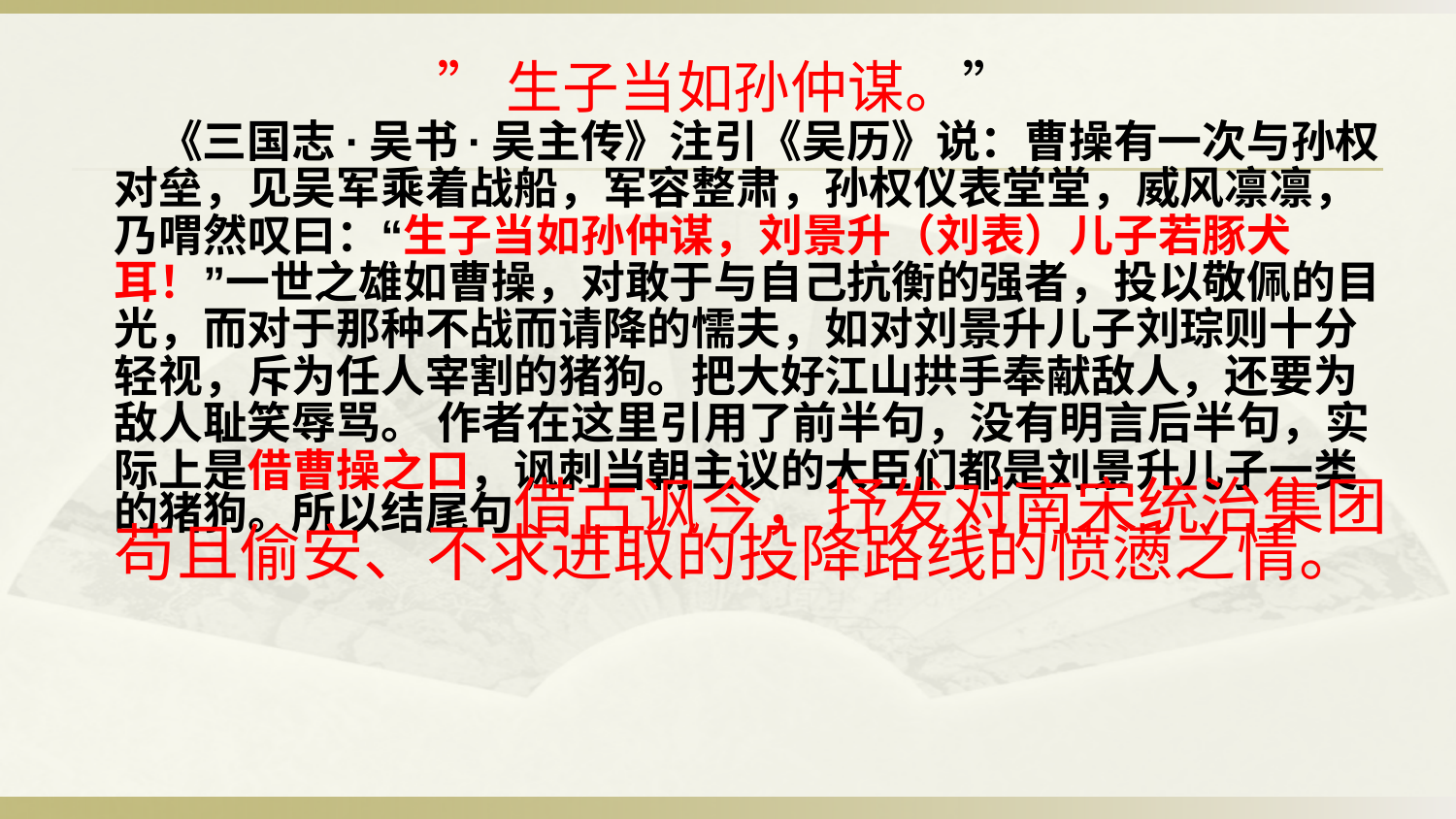

”生子当如孙仲谋。”
        《三国志·吴书·吴主传》注引《吴历》说：曹操有一次与孙权对垒，见吴军乘着战船，军容整肃，孙权仪表堂堂，威风凛凛，乃喟然叹曰：“生子当如孙仲谋，刘景升（刘表）儿子若豚犬耳！”一世之雄如曹操，对敢于与自己抗衡的强者，投以敬佩的目光，而对于那种不战而请降的懦夫，如对刘景升儿子刘琮则十分轻视，斥为任人宰割的猪狗。把大好江山拱手奉献敌人，还要为敌人耻笑辱骂。 作者在这里引用了前半句，没有明言后半句，实际上是借曹操之口，讽刺当朝主议的大臣们都是刘景升儿子一类的猪狗。所以结尾句借古讽今，抒发对南宋统治集团苟且偷安、不求进取的投降路线的愤懑之情。